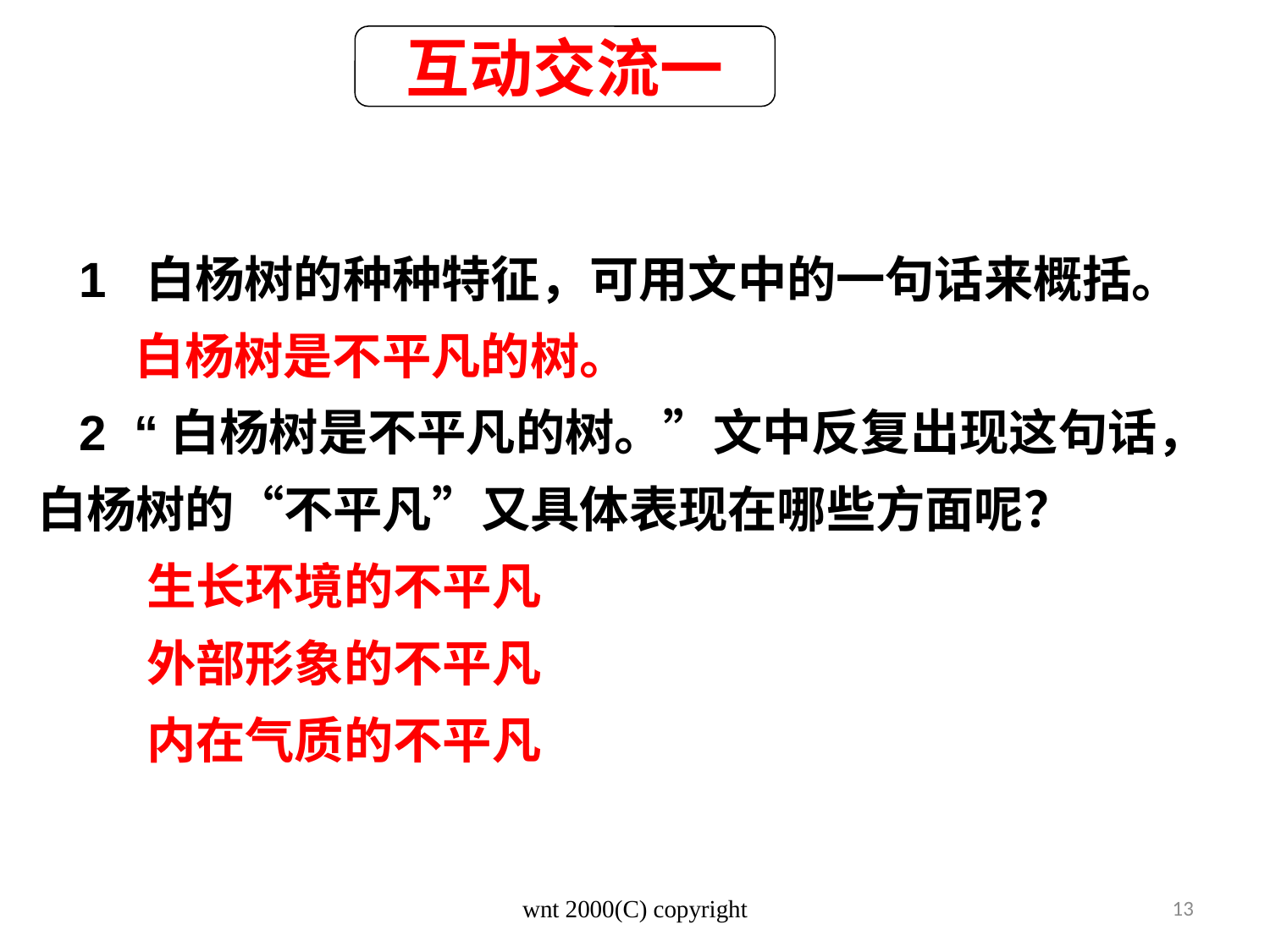

互动交流一
1  白杨树的种种特征，可用文中的一句话来概括。
    白杨树是不平凡的树。
2  “白杨树是不平凡的树。”文中反复出现这句话，白杨树的“不平凡”又具体表现在哪些方面呢？
     生长环境的不平凡
     外部形象的不平凡
     内在气质的不平凡
wnt 2000(C) copyright
13